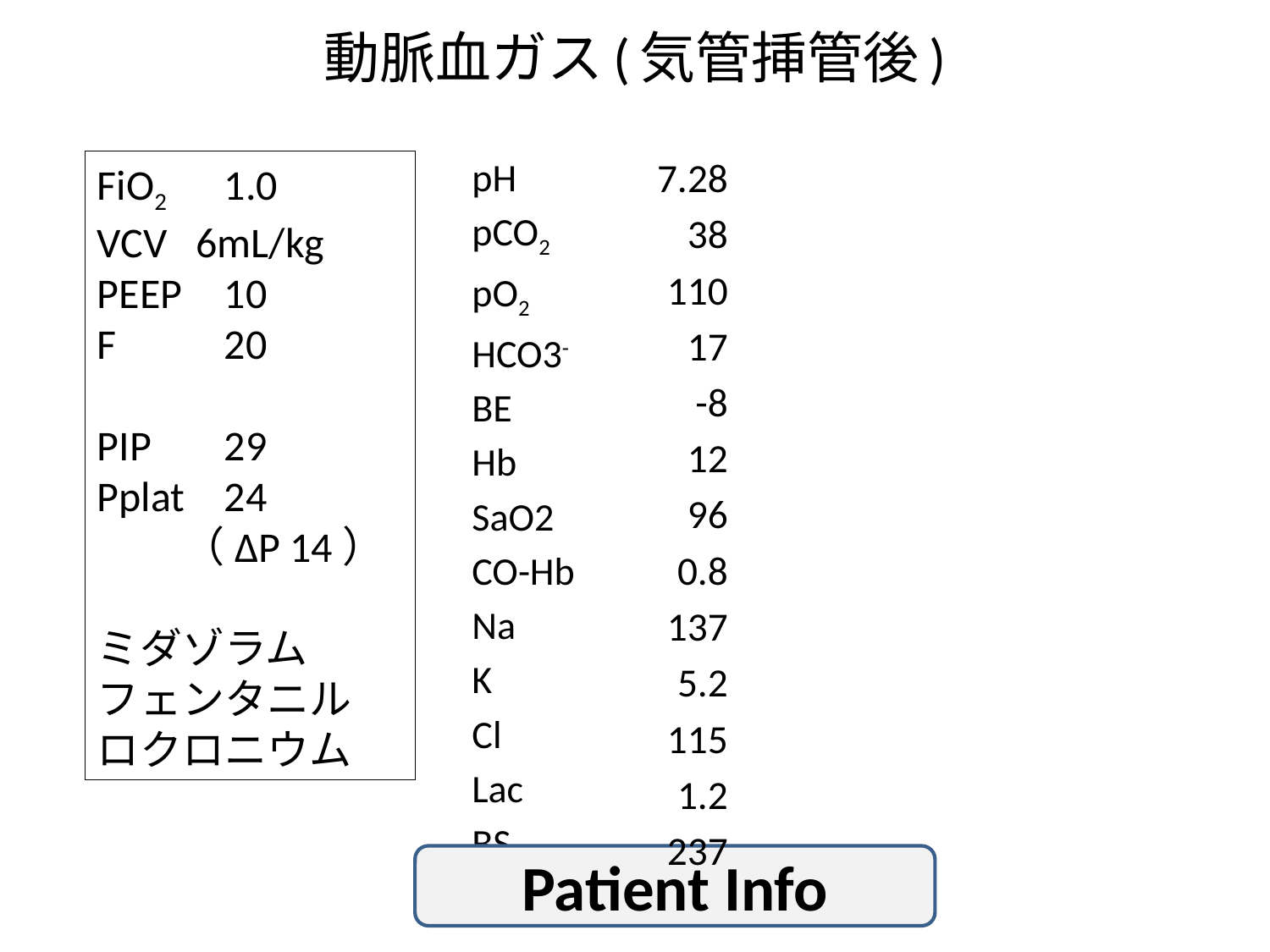

# 動脈血ガス(気管挿管後)
pH
pCO2
pO2
HCO3-
BE
Hb
SaO2
CO-Hb
Na
K
Cl
Lac
BS
7.28
38
110
17
-8
12
96
0.8
137
5.2
115
1.2
237
FiO2	1.0
VCV   6mL/kg
PEEP 	10
F 	20

PIP 	29
Pplat 	24
　　（ΔP 14）

ミダゾラム
フェンタニル
ロクロニウム
Patient Info